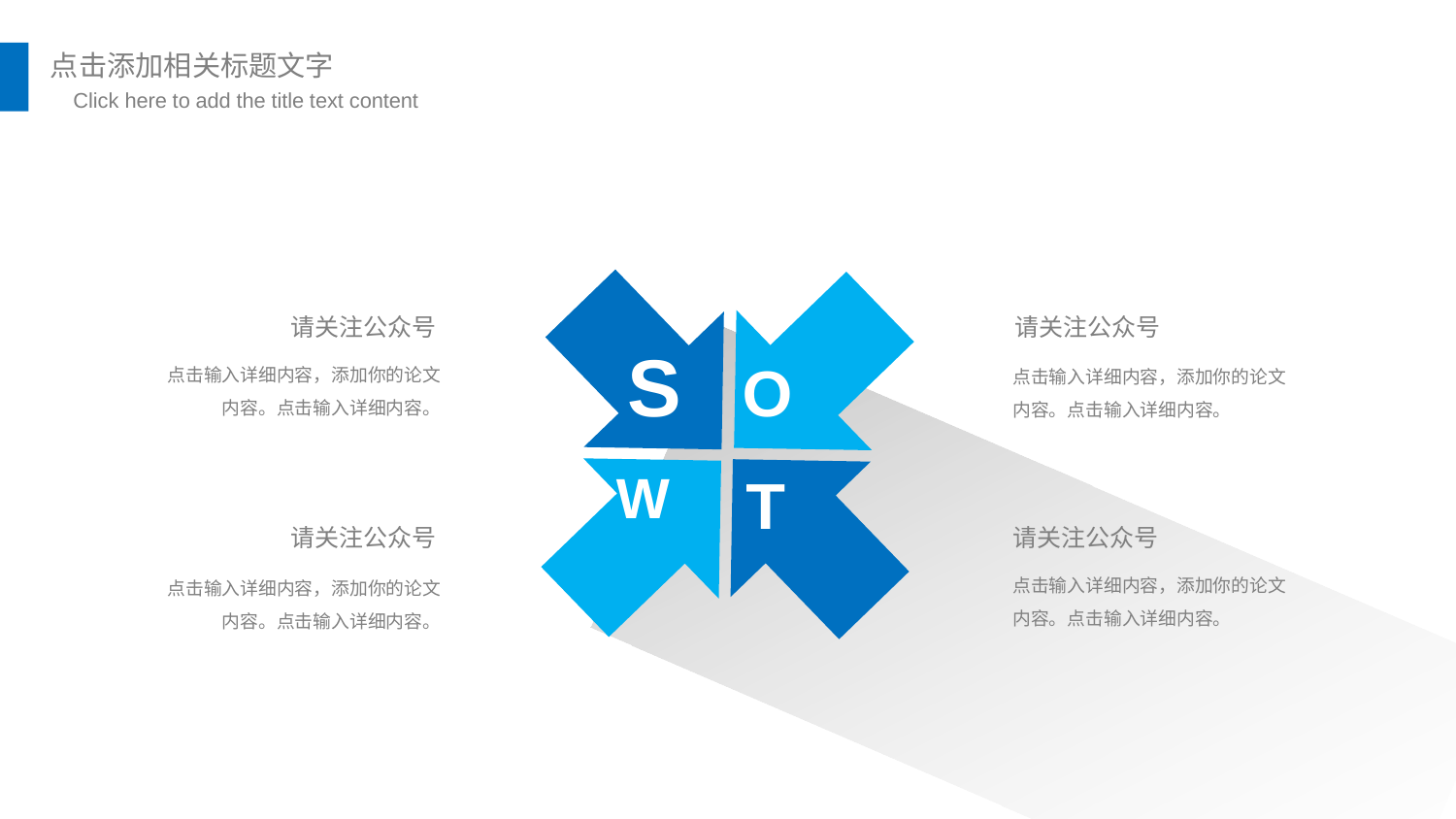

S

O
请关注公众号
点击输入详细内容，添加你的论文内容。点击输入详细内容。
请关注公众号
点击输入详细内容，添加你的论文内容。点击输入详细内容。

W

T

请关注公众号
点击输入详细内容，添加你的论文内容。点击输入详细内容。
请关注公众号
点击输入详细内容，添加你的论文内容。点击输入详细内容。